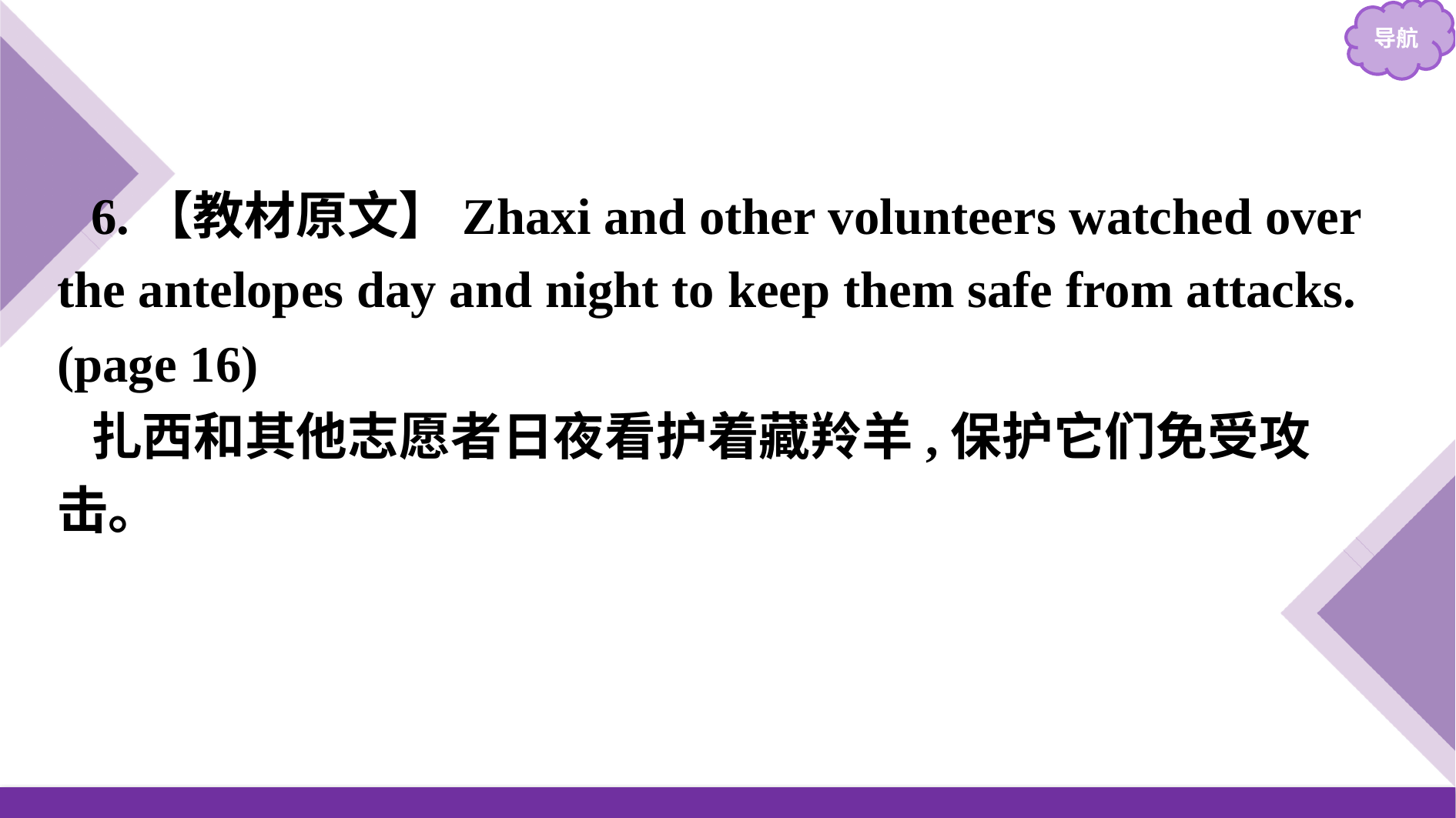

6.【教材原文】Zhaxi and other volunteers watched over the antelopes day and night to keep them safe from attacks.(page 16)
扎西和其他志愿者日夜看护着藏羚羊,保护它们免受攻击。